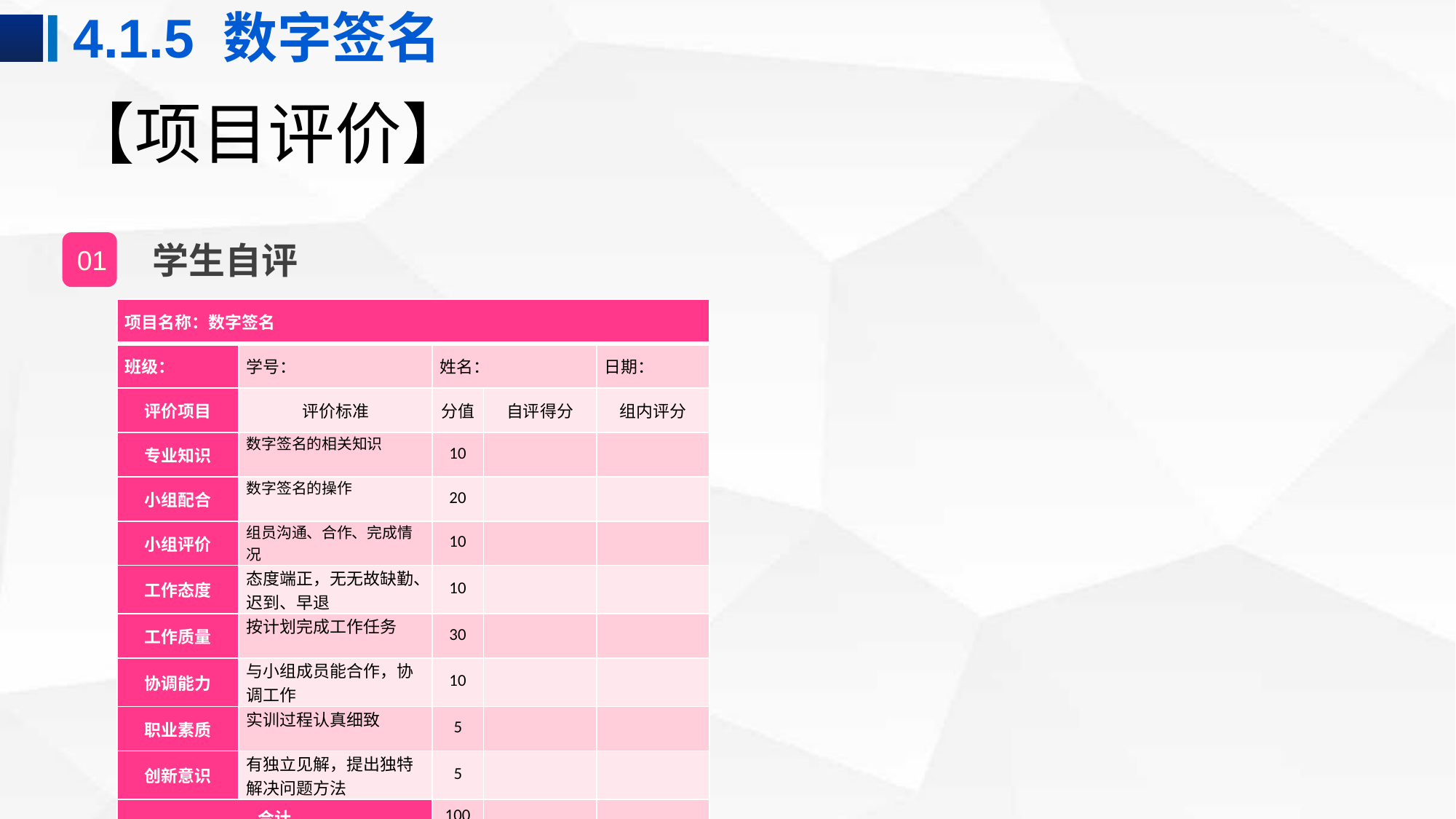

4.1.5 数字签名

# 【项目评价】
学生自评

01

| 项目名称：数字签名 |  |  |  |  |
| --- | --- | --- | --- | --- |
| 班级： | 学号： | 姓名： |  | 日期： |
| 评价项目 | 评价标准 | 分值 | 自评得分 | 组内评分 |
| 专业知识 | 数字签名的相关知识 | 10 |  |  |
| 小组配合 | 数字签名的操作 | 20 |  |  |
| 小组评价 | 组员沟通、合作、完成情况 | 10 |  |  |
| 工作态度 | 态度端正，无无故缺勤、迟到、早退 | 10 |  |  |
| 工作质量 | 按计划完成工作任务 | 30 |  |  |
| 协调能力 | 与小组成员能合作，协调工作 | 10 |  |  |
| 职业素质 | 实训过程认真细致 | 5 |  |  |
| 创新意识 | 有独立见解，提出独特解决问题方法 | 5 |  |  |
| 合计 |  | 100 |  |  |